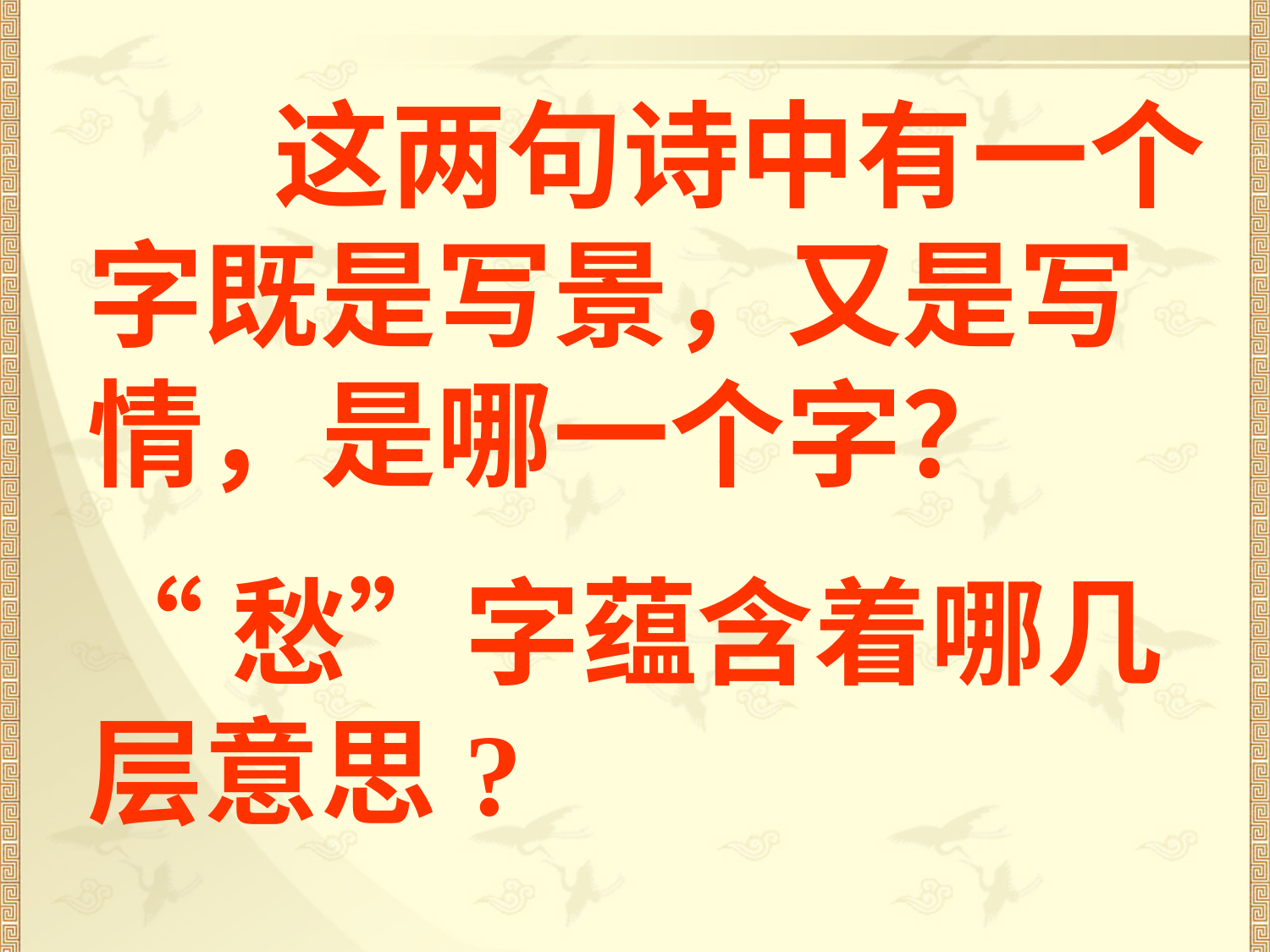

这两句诗中有一个字既是写景，又是写情，是哪一个字？
“愁”字蕴含着哪几层意思?